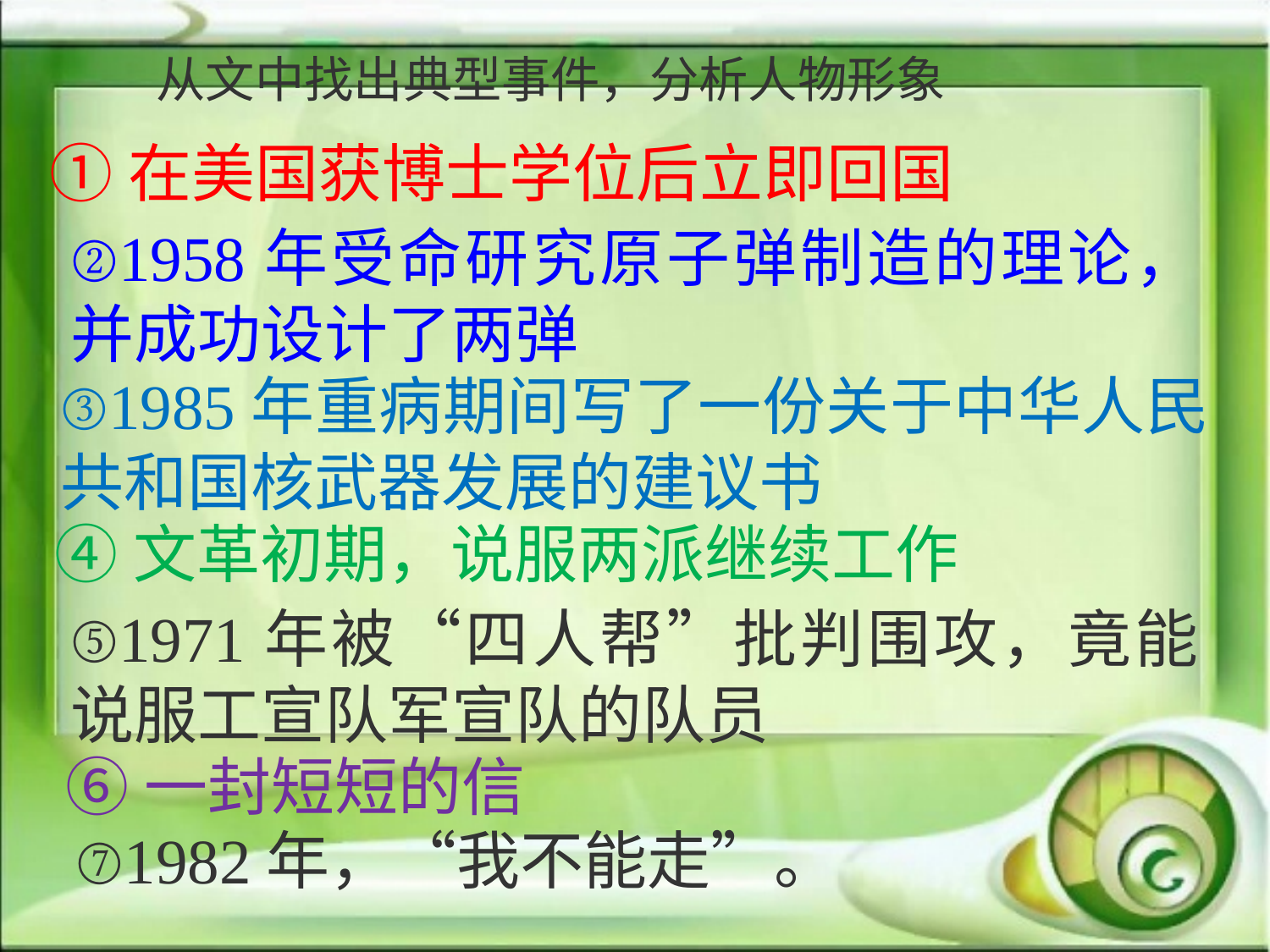

从文中找出典型事件，分析人物形象
①在美国获博士学位后立即回国
②1958年受命研究原子弹制造的理论，并成功设计了两弹
③1985年重病期间写了一份关于中华人民共和国核武器发展的建议书
④文革初期，说服两派继续工作
⑤1971年被“四人帮”批判围攻，竟能说服工宣队军宣队的队员
⑥一封短短的信
⑦1982年，“我不能走”。